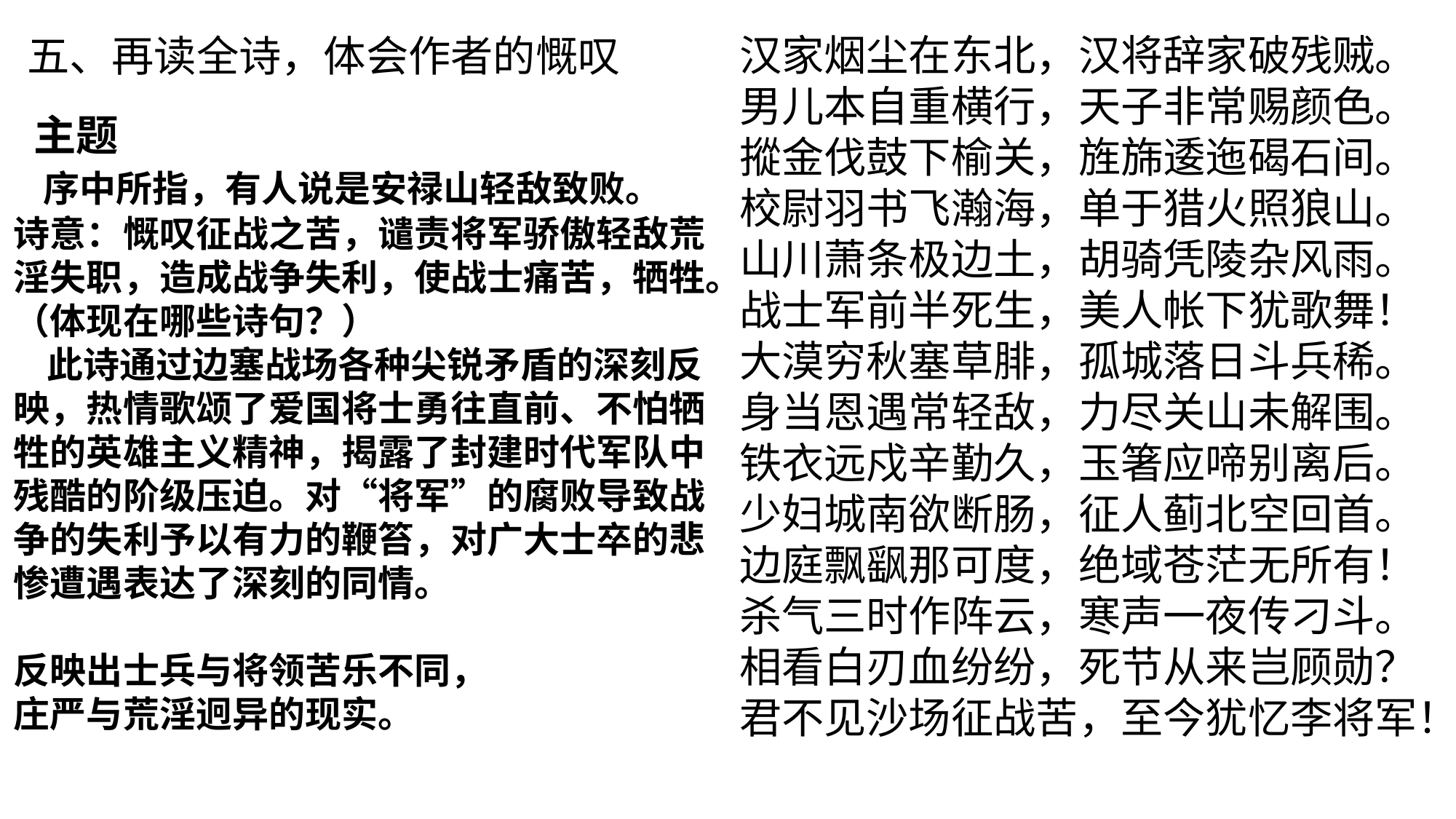

五、再读全诗，体会作者的慨叹
汉家烟尘在东北，汉将辞家破残贼。
男儿本自重横行，天子非常赐颜色。
摐金伐鼓下榆关，旌旆逶迤碣石间。
校尉羽书飞瀚海，单于猎火照狼山。
山川萧条极边土，胡骑凭陵杂风雨。
战士军前半死生，美人帐下犹歌舞！
大漠穷秋塞草腓，孤城落日斗兵稀。
身当恩遇常轻敌，力尽关山未解围。
铁衣远戍辛勤久，玉箸应啼别离后。
少妇城南欲断肠，征人蓟北空回首。
边庭飘飖那可度，绝域苍茫无所有！
杀气三时作阵云，寒声一夜传刁斗。
相看白刃血纷纷，死节从来岂顾勋？
君不见沙场征战苦，至今犹忆李将军！

 主题
  序中所指，有人说是安禄山轻敌致败。
诗意：慨叹征战之苦，谴责将军骄傲轻敌荒淫失职，造成战争失利，使战士痛苦，牺牲。（体现在哪些诗句？）
   此诗通过边塞战场各种尖锐矛盾的深刻反映，热情歌颂了爱国将士勇往直前、不怕牺牲的英雄主义精神，揭露了封建时代军队中残酷的阶级压迫。对“将军”的腐败导致战争的失利予以有力的鞭笞，对广大士卒的悲惨遭遇表达了深刻的同情。

反映出士兵与将领苦乐不同，
庄严与荒淫迥异的现实。